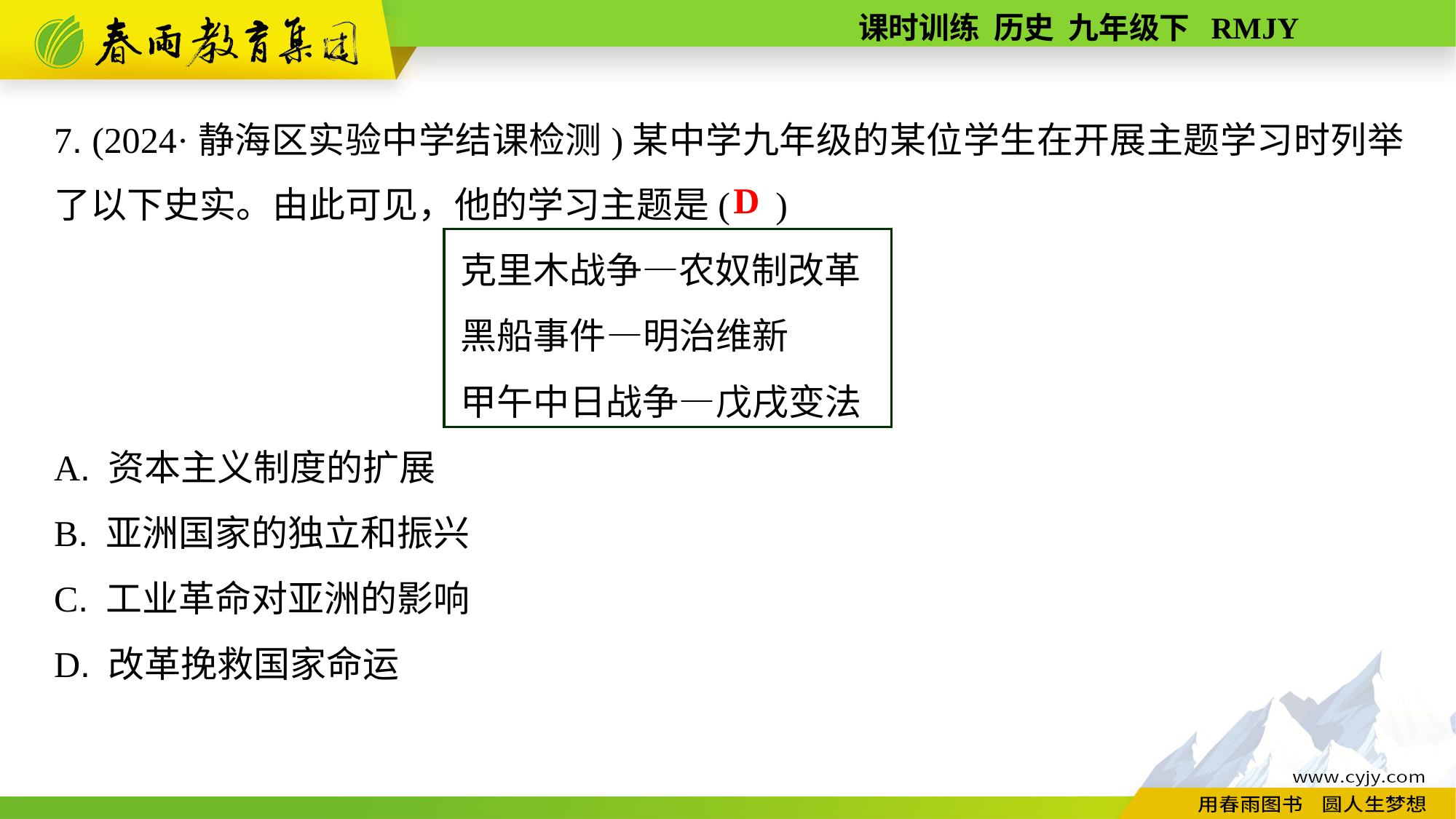

7. (2024·静海区实验中学结课检测)某中学九年级的某位学生在开展主题学习时列举了以下史实。由此可见，他的学习主题是(     )
克里木战争—农奴制改革
黑船事件—明治维新
甲午中日战争—戊戌变法
A. 资本主义制度的扩展
B. 亚洲国家的独立和振兴
C. 工业革命对亚洲的影响
D. 改革挽救国家命运
D